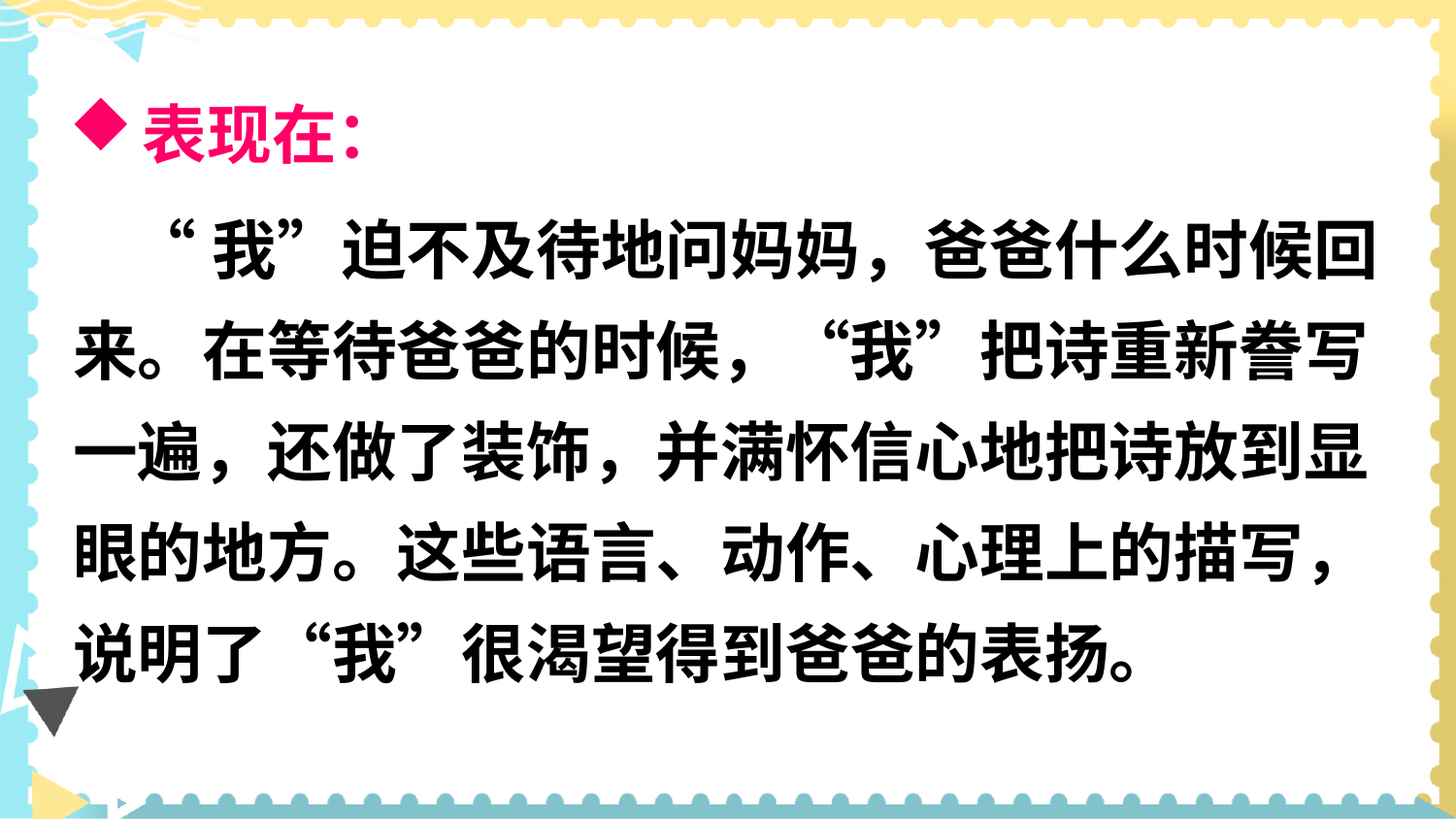

表现在：
    “我”迫不及待地问妈妈，爸爸什么时候回来。在等待爸爸的时候，“我”把诗重新誊写一遍，还做了装饰，并满怀信心地把诗放到显眼的地方。这些语言、动作、心理上的描写，说明了“我”很渴望得到爸爸的表扬。